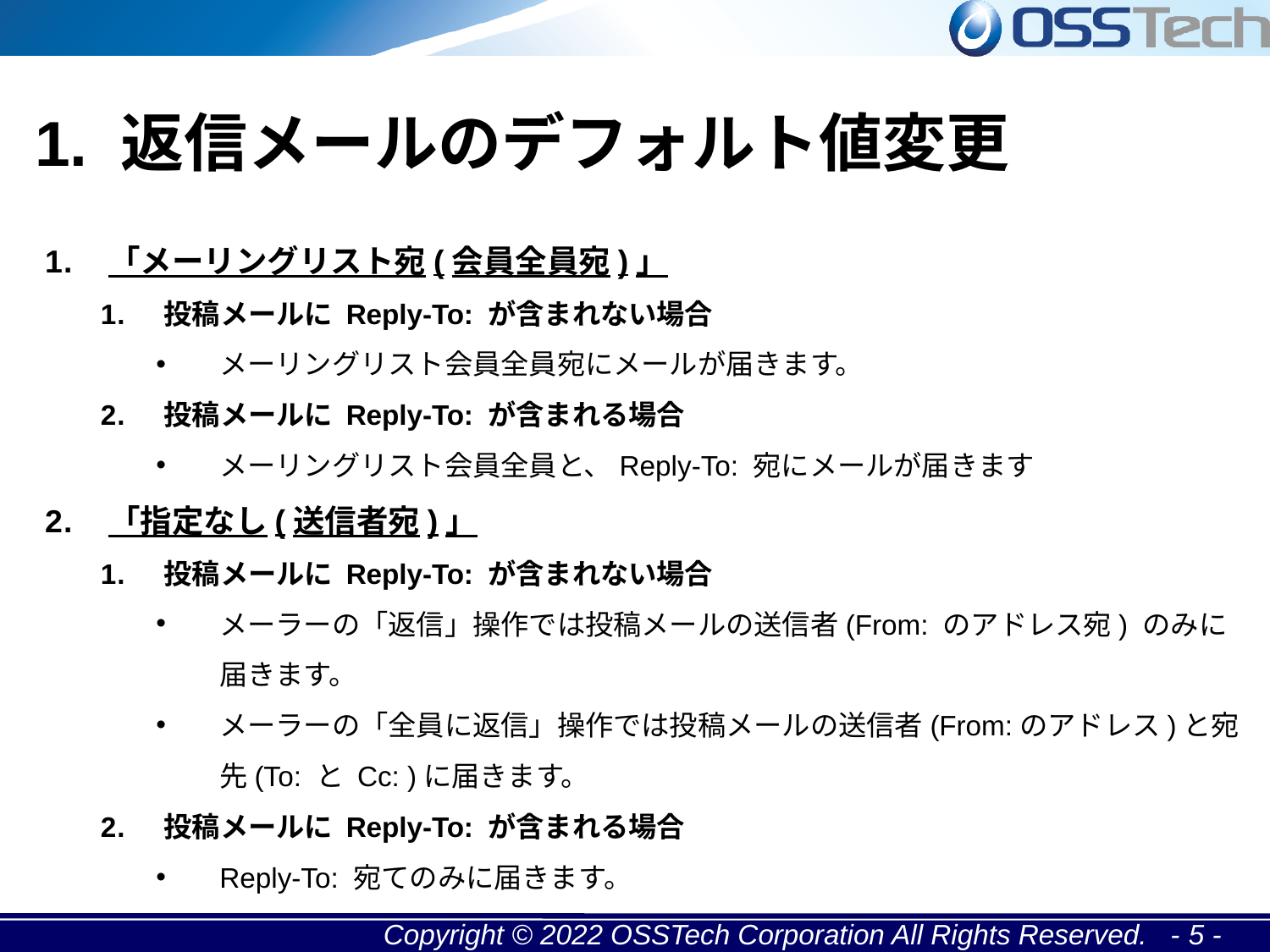

1. 返信メールのデフォルト値変更
「メーリングリスト宛(会員全員宛)」
投稿メールに Reply-To: が含まれない場合
メーリングリスト会員全員宛にメールが届きます。
投稿メールに Reply-To: が含まれる場合
メーリングリスト会員全員と、Reply-To: 宛にメールが届きます
「指定なし(送信者宛)」
投稿メールに Reply-To: が含まれない場合
メーラーの「返信」操作では投稿メールの送信者(From: のアドレス宛) のみに届きます。
メーラーの「全員に返信」操作では投稿メールの送信者(From:のアドレス)と宛先(To: と Cc: )に届きます。
投稿メールに Reply-To: が含まれる場合
Reply-To: 宛てのみに届きます。